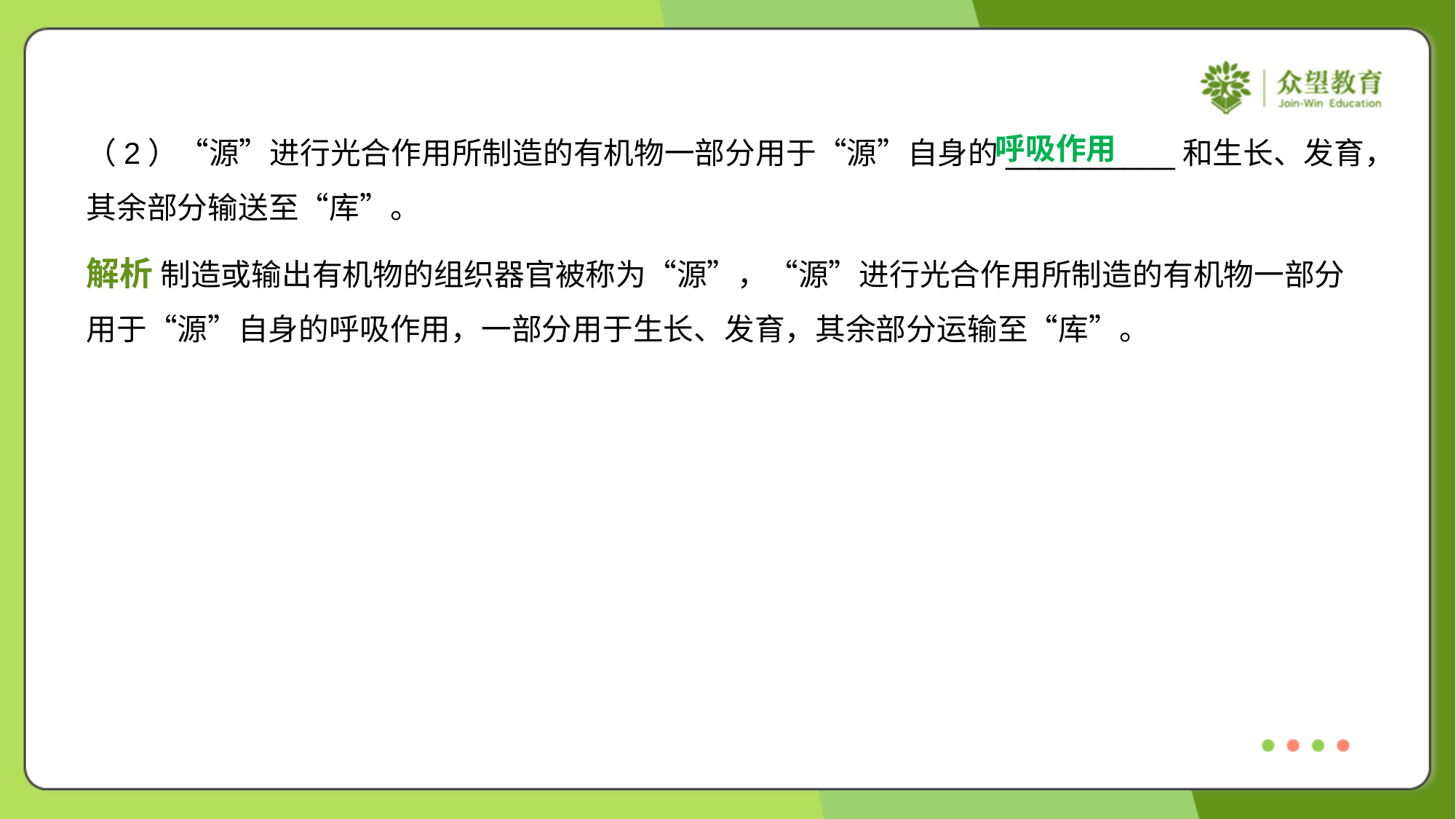

呼吸作用
（2）“源”进行光合作用所制造的有机物一部分用于“源”自身的__________和生长、发育，
其余部分输送至“库”。
解析 制造或输出有机物的组织器官被称为“源”，“源”进行光合作用所制造的有机物一部分
用于“源”自身的呼吸作用，一部分用于生长、发育，其余部分运输至“库”。